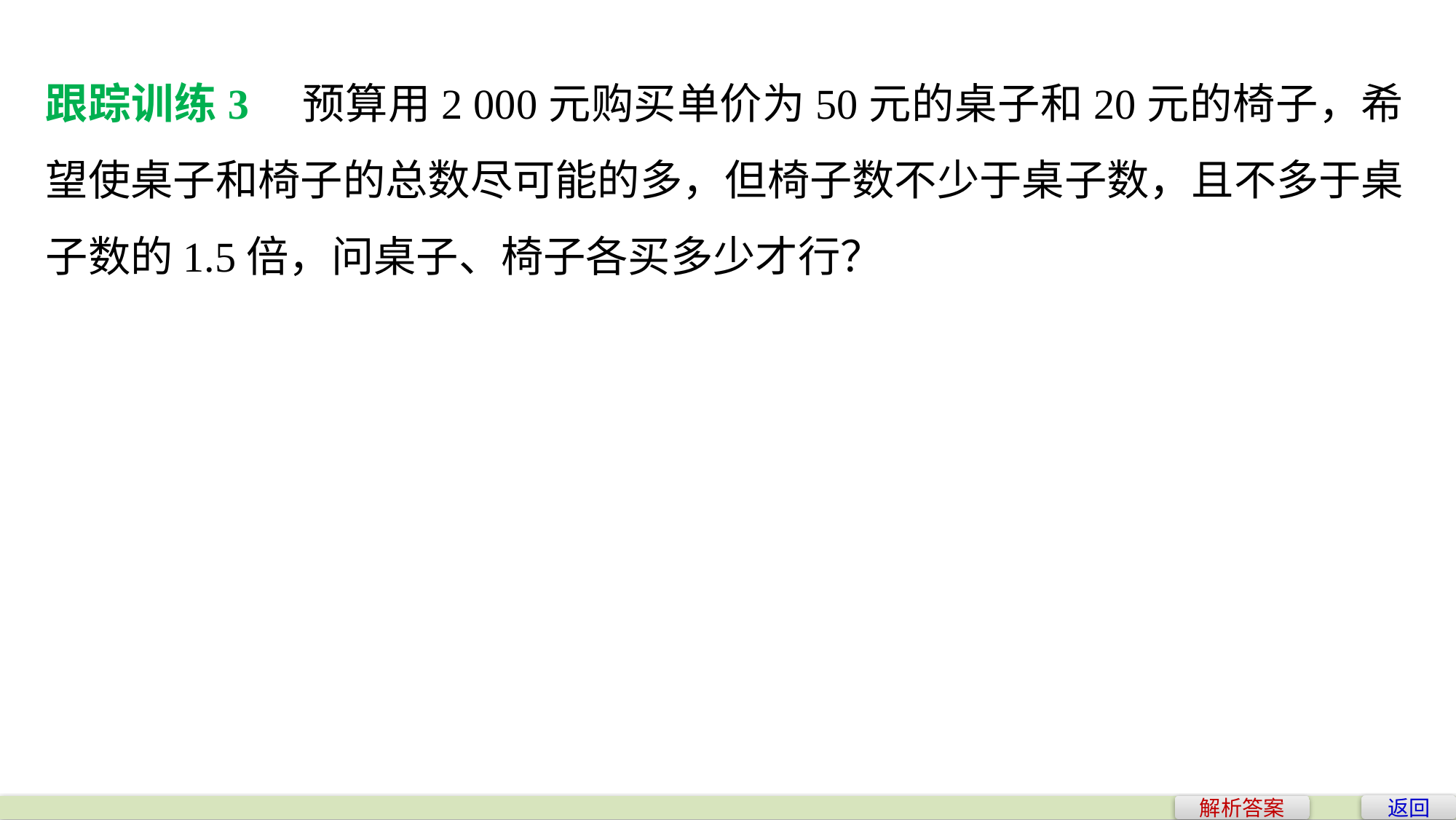

跟踪训练3　预算用2 000元购买单价为50元的桌子和20元的椅子，希望使桌子和椅子的总数尽可能的多，但椅子数不少于桌子数，且不多于桌子数的1.5倍，问桌子、椅子各买多少才行？
返回
解析答案